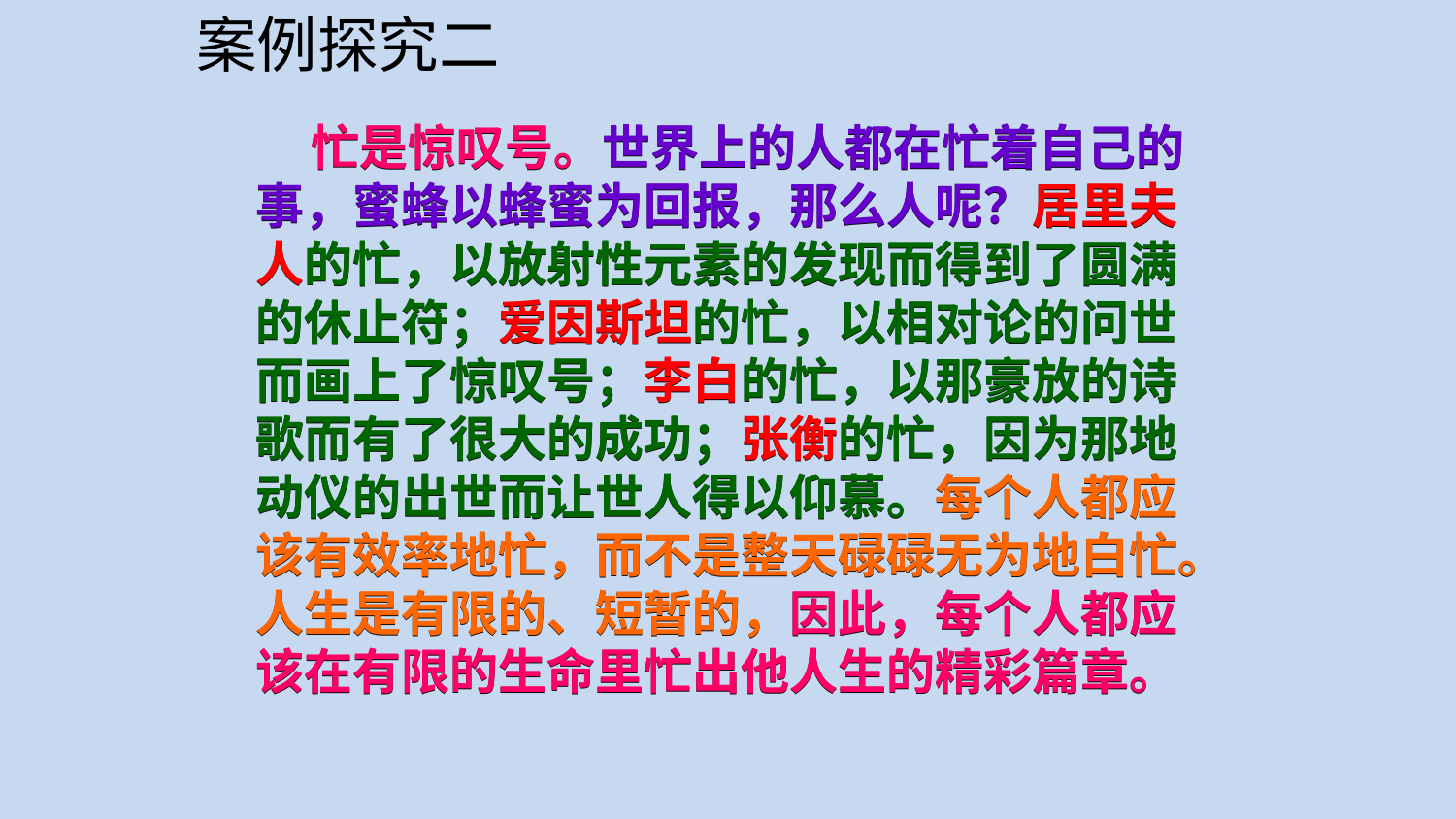

案例探究二
    忙是惊叹号。世界上的人都在忙着自己的事，蜜蜂以蜂蜜为回报，那么人呢？居里夫人的忙，以放射性元素的发现而得到了圆满的休止符；爱因斯坦的忙，以相对论的问世而画上了惊叹号；李白的忙，以那豪放的诗歌而有了很大的成功；张衡的忙，因为那地动仪的出世而让世人得以仰慕。每个人都应该有效率地忙，而不是整天碌碌无为地白忙。人生是有限的、短暂的，因此，每个人都应该在有限的生命里忙出他人生的精彩篇章。
    忙是惊叹号。世界上的人都在忙着自己的事，蜜蜂以蜂蜜为回报，那么人呢？居里夫人的忙，以放射性元素的发现而得到了圆满的休止符；爱因斯坦的忙，以相对论的问世而画上了惊叹号；李白的忙，以那豪放的诗歌而有了很大的成功；张衡的忙，因为那地动仪的出世而让世人得以仰慕。每个人都应该有效率地忙，而不是整天碌碌无为地白忙。人生是有限的、短暂的，因此，每个人都应该在有限的生命里忙出他人生的精彩篇章。